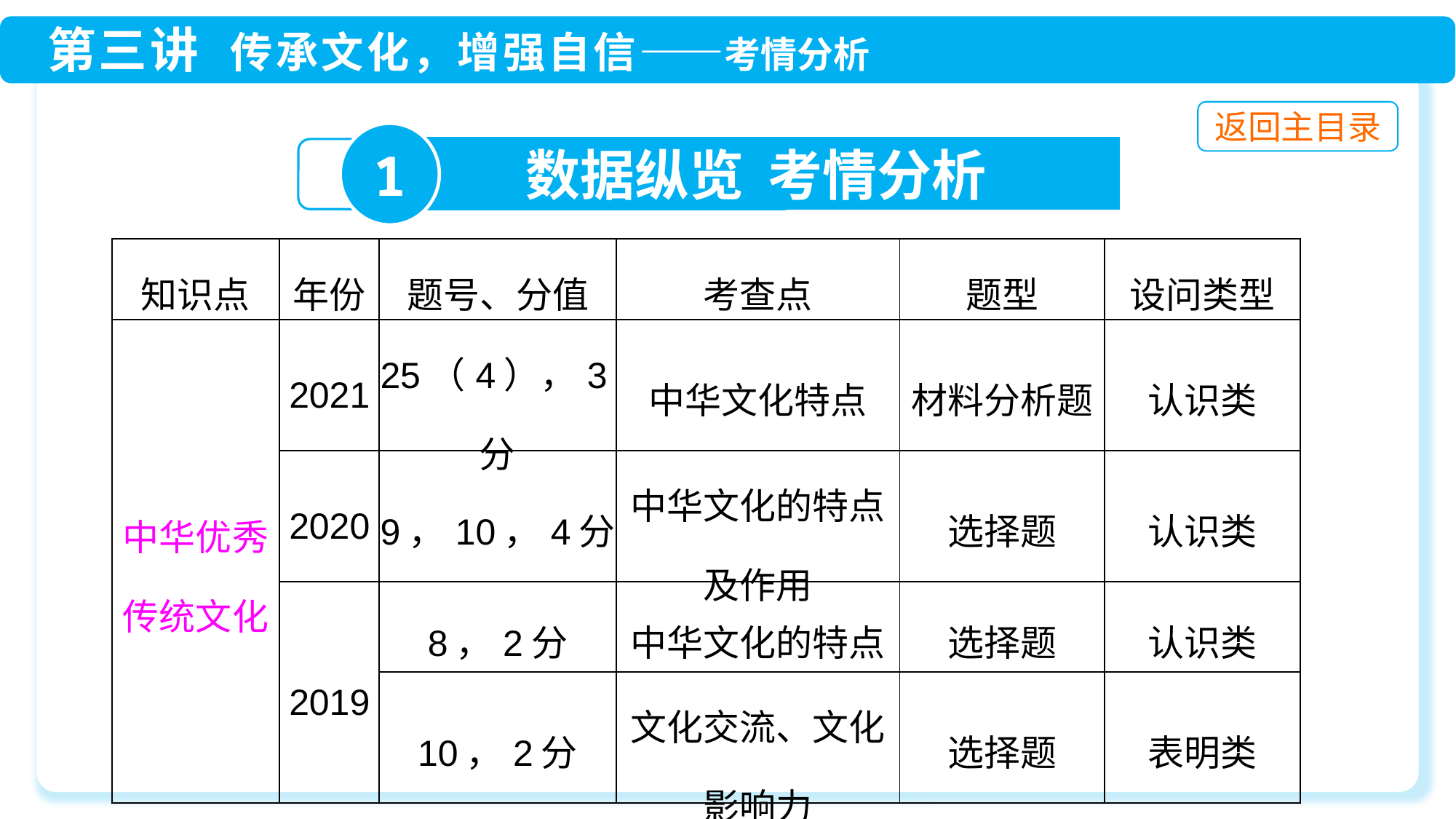

1
数据纵览  考情分析

| 知识点 | 年份 | 题号、分值 | 考查点 | 题型 | 设问类型 |
| --- | --- | --- | --- | --- | --- |
| 中华优秀 传统文化 | 2021 | 25（4），3分 | 中华文化特点 | 材料分析题 | 认识类 |
|  | 2020 | 9，10，4分 | 中华文化的特点及作用 | 选择题 | 认识类 |
|  | 2019 | 8，2分 | 中华文化的特点 | 选择题 | 认识类 |
|  |  | 10，2分 | 文化交流、文化影响力 | 选择题 | 表明类 |